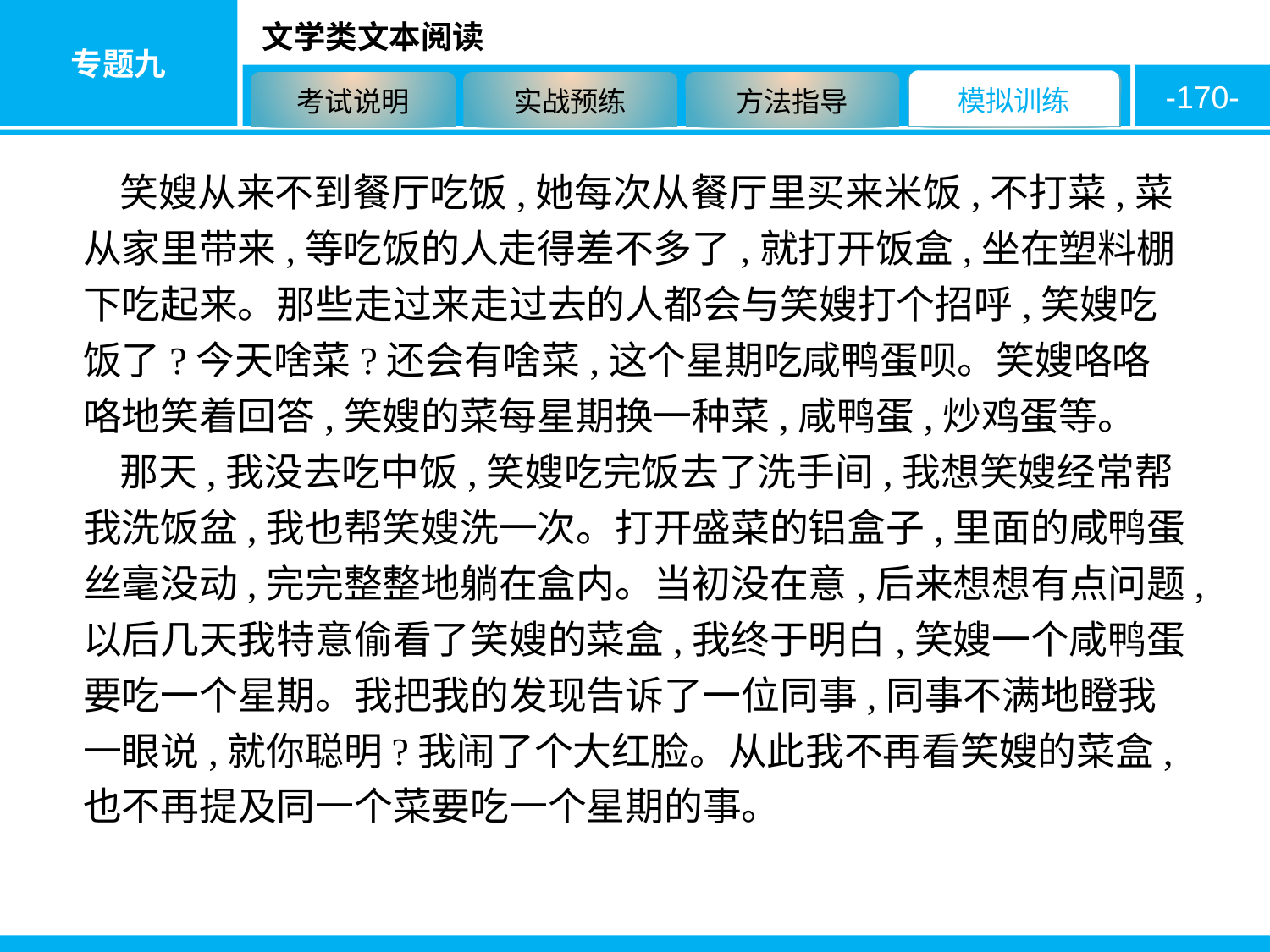

-170-
笑嫂从来不到餐厅吃饭,她每次从餐厅里买来米饭,不打菜,菜从家里带来,等吃饭的人走得差不多了,就打开饭盒,坐在塑料棚下吃起来。那些走过来走过去的人都会与笑嫂打个招呼,笑嫂吃饭了?今天啥菜?还会有啥菜,这个星期吃咸鸭蛋呗。笑嫂咯咯咯地笑着回答,笑嫂的菜每星期换一种菜,咸鸭蛋,炒鸡蛋等。
那天,我没去吃中饭,笑嫂吃完饭去了洗手间,我想笑嫂经常帮我洗饭盆,我也帮笑嫂洗一次。打开盛菜的铝盒子,里面的咸鸭蛋丝毫没动,完完整整地躺在盒内。当初没在意,后来想想有点问题,以后几天我特意偷看了笑嫂的菜盒,我终于明白,笑嫂一个咸鸭蛋要吃一个星期。我把我的发现告诉了一位同事,同事不满地瞪我一眼说,就你聪明?我闹了个大红脸。从此我不再看笑嫂的菜盒,也不再提及同一个菜要吃一个星期的事。